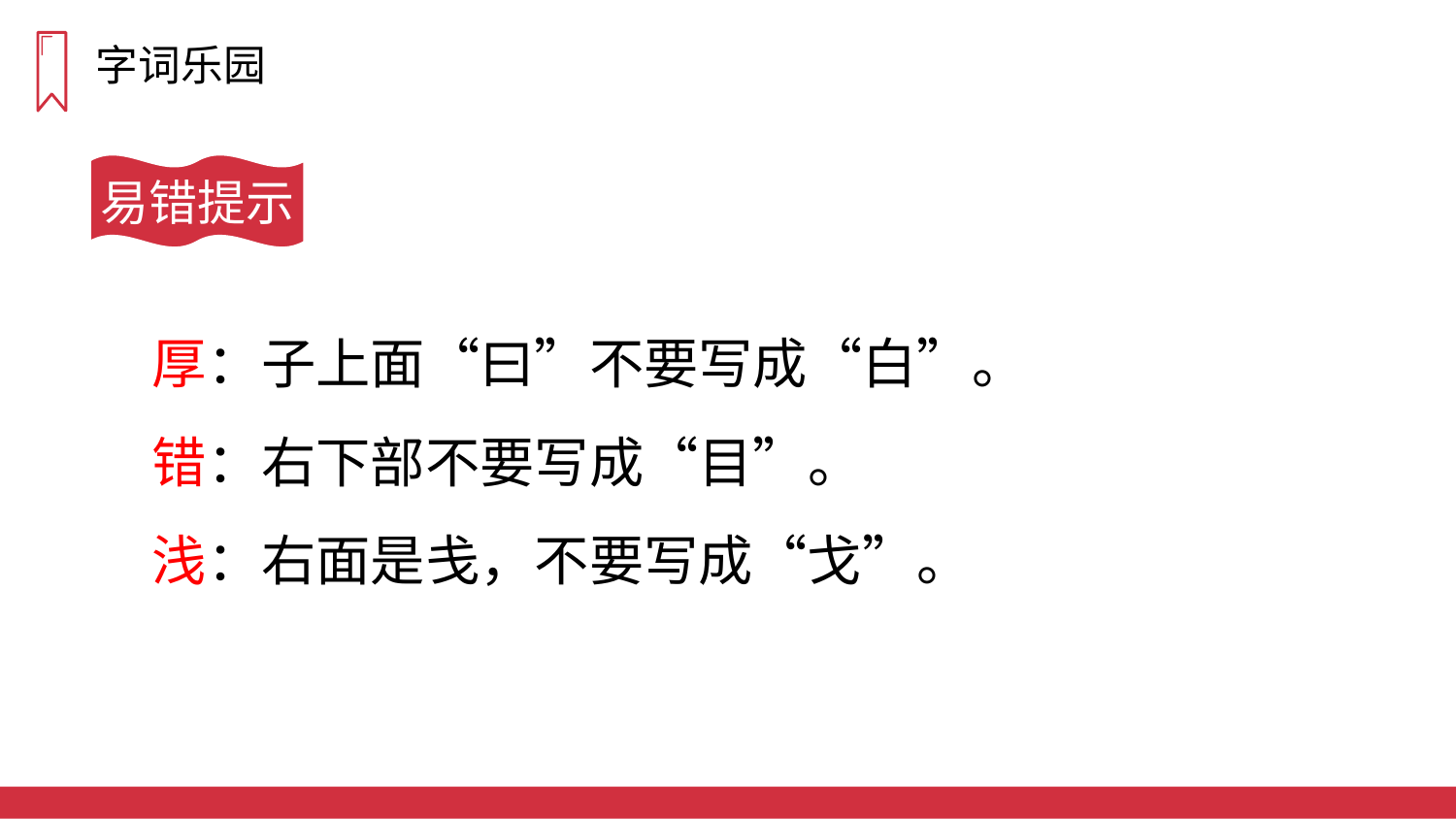

字词乐园
易错提示
厚：子上面“曰”不要写成“白”。
错：右下部不要写成“目”。
浅：右面是戋，不要写成“戈”。